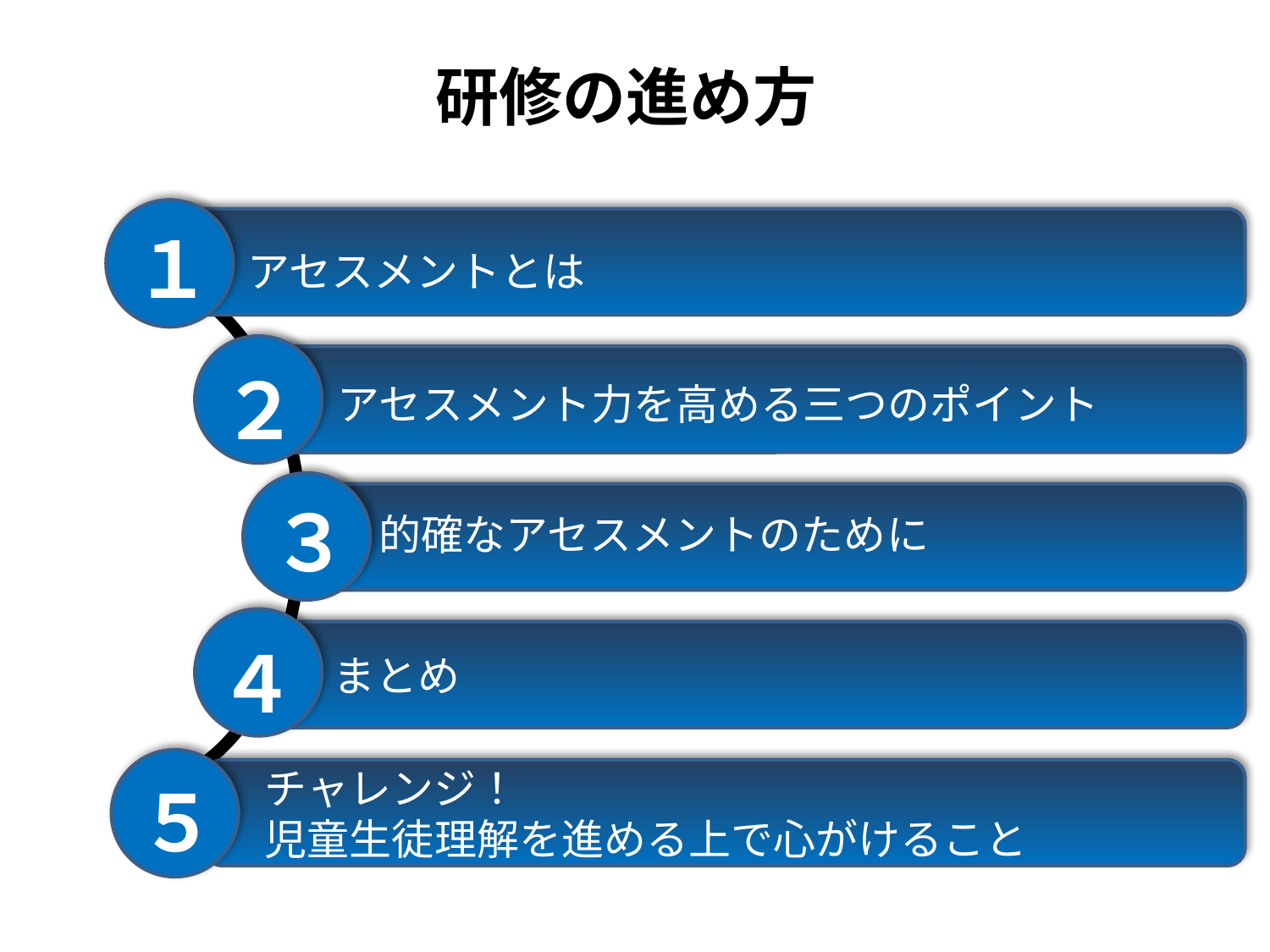

# 研修の進め方

　アセスメントとは
１

　アセスメント力を高める三つのポイント
２

　  的確なアセスメントのために
３

　  まとめ
４

　チャレンジ！
　児童生徒理解を進める上で心がけること
５